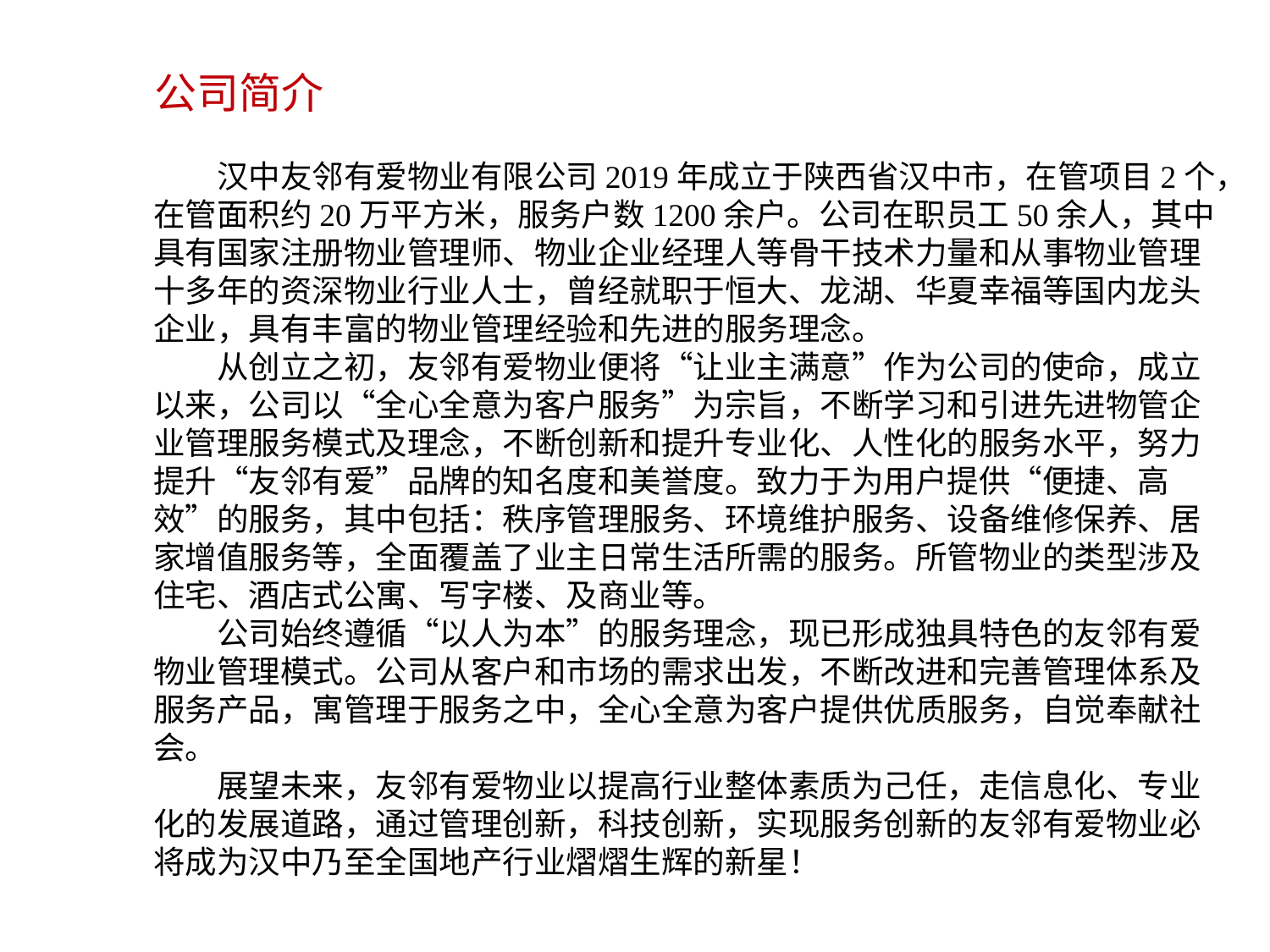

公司简介
汉中友邻有爱物业有限公司2019年成立于陕西省汉中市，在管项目2个，在管面积约20万平方米，服务户数1200余户。公司在职员工50余人，其中具有国家注册物业管理师、物业企业经理人等骨干技术力量和从事物业管理十多年的资深物业行业人士，曾经就职于恒大、龙湖、华夏幸福等国内龙头企业，具有丰富的物业管理经验和先进的服务理念。
从创立之初，友邻有爱物业便将“让业主满意”作为公司的使命，成立以来，公司以“全心全意为客户服务”为宗旨，不断学习和引进先进物管企业管理服务模式及理念，不断创新和提升专业化、人性化的服务水平，努力提升“友邻有爱”品牌的知名度和美誉度。致力于为用户提供“便捷、高效”的服务，其中包括：秩序管理服务、环境维护服务、设备维修保养、居家增值服务等，全面覆盖了业主日常生活所需的服务。所管物业的类型涉及住宅、酒店式公寓、写字楼、及商业等。
公司始终遵循“以人为本”的服务理念，现已形成独具特色的友邻有爱物业管理模式。公司从客户和市场的需求出发，不断改进和完善管理体系及服务产品，寓管理于服务之中，全心全意为客户提供优质服务，自觉奉献社会。
展望未来，友邻有爱物业以提高行业整体素质为己任，走信息化、专业化的发展道路，通过管理创新，科技创新，实现服务创新的友邻有爱物业必将成为汉中乃至全国地产行业熠熠生辉的新星！